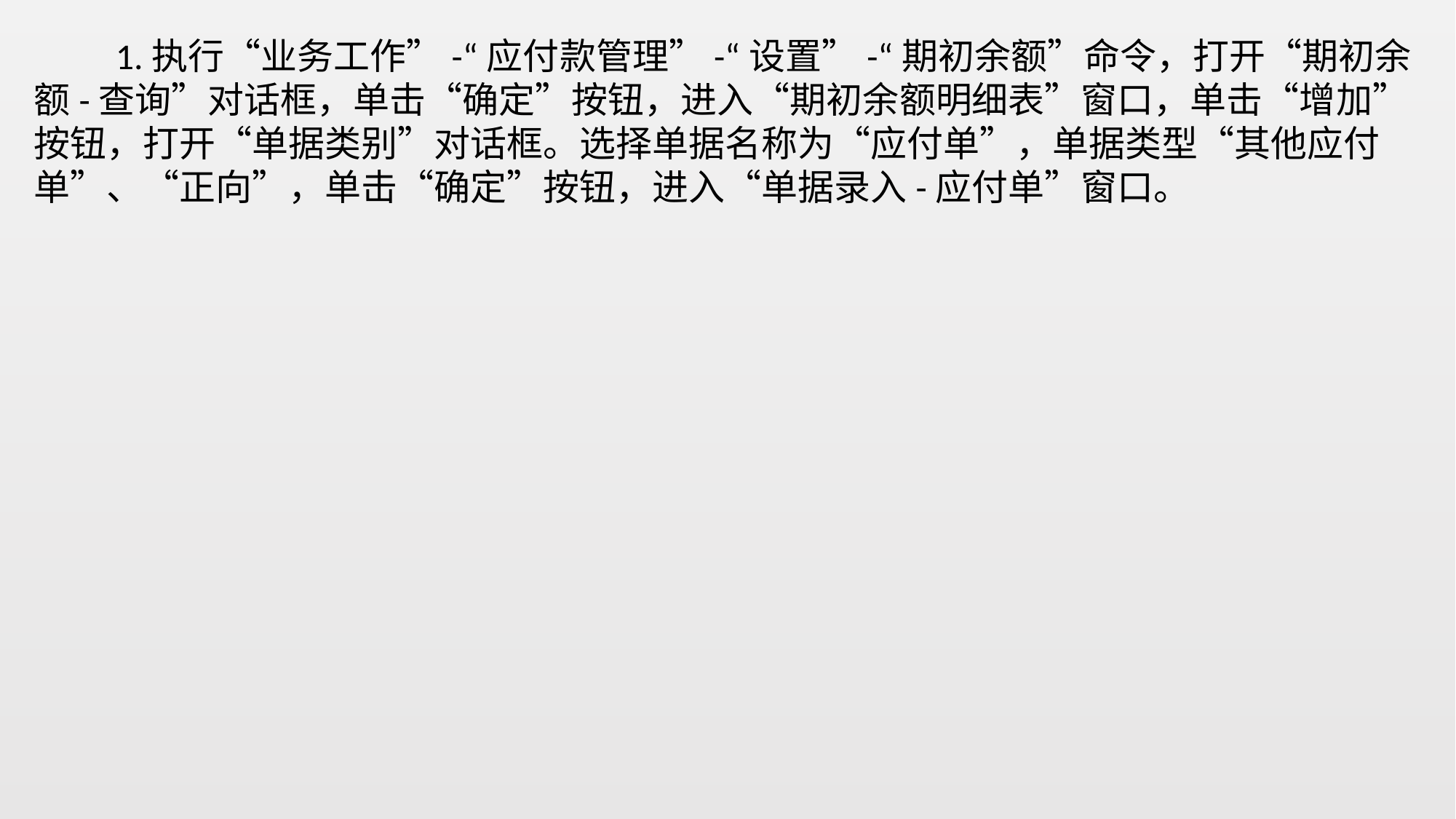

1.执行“业务工作”-“应付款管理”-“设置”-“期初余额”命令，打开“期初余额-查询”对话框，单击“确定”按钮，进入“期初余额明细表”窗口，单击“增加”按钮，打开“单据类别”对话框。选择单据名称为“应付单”，单据类型“其他应付单”、“正向”，单击“确定”按钮，进入“单据录入-应付单”窗口。